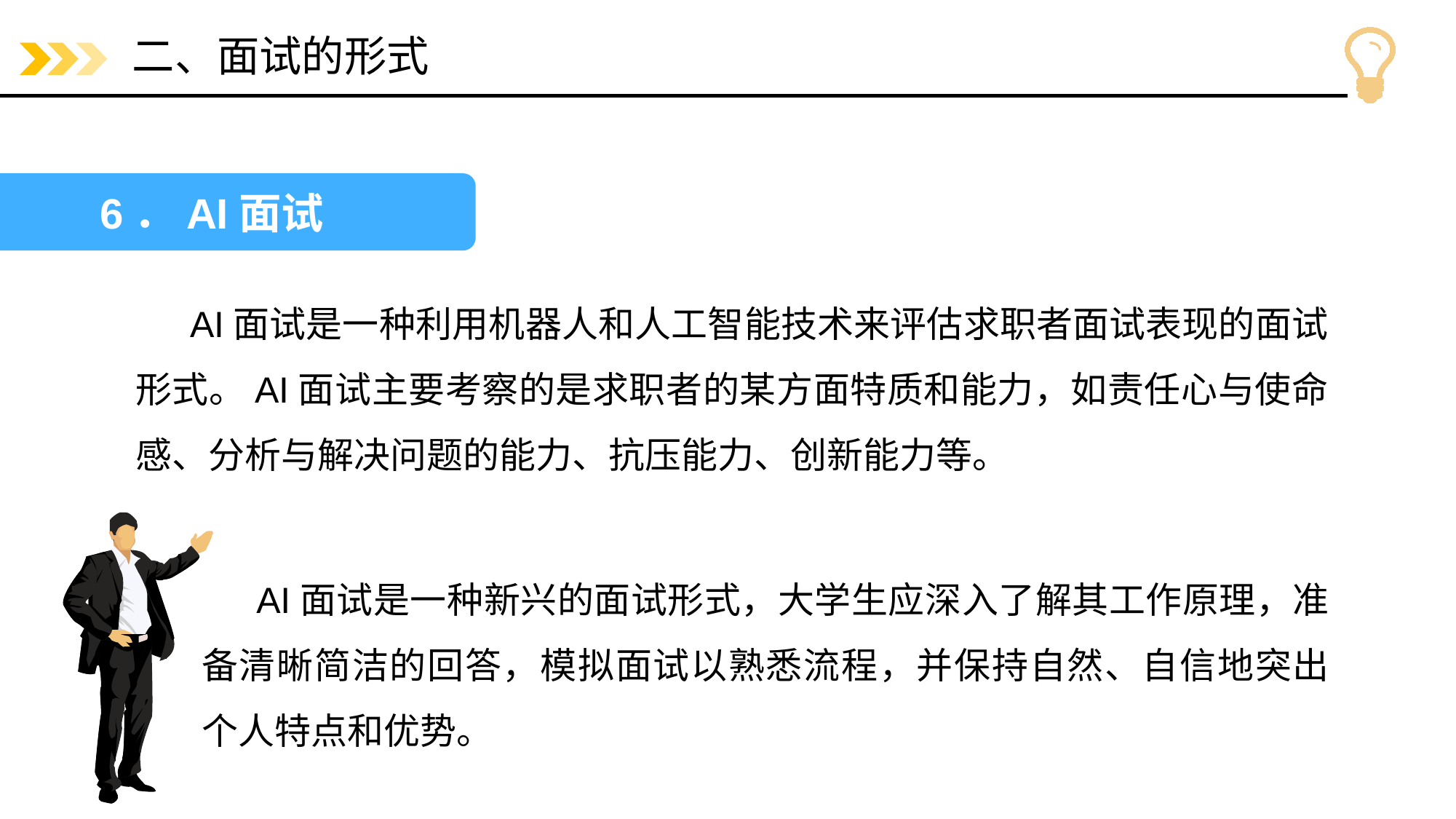

27
# 二、面试的形式
6．AI面试
AI面试是一种利用机器人和人工智能技术来评估求职者面试表现的面试形式。AI面试主要考察的是求职者的某方面特质和能力，如责任心与使命感、分析与解决问题的能力、抗压能力、创新能力等。

AI面试是一种新兴的面试形式，大学生应深入了解其工作原理，准备清晰简洁的回答，模拟面试以熟悉流程，并保持自然、自信地突出个人特点和优势。